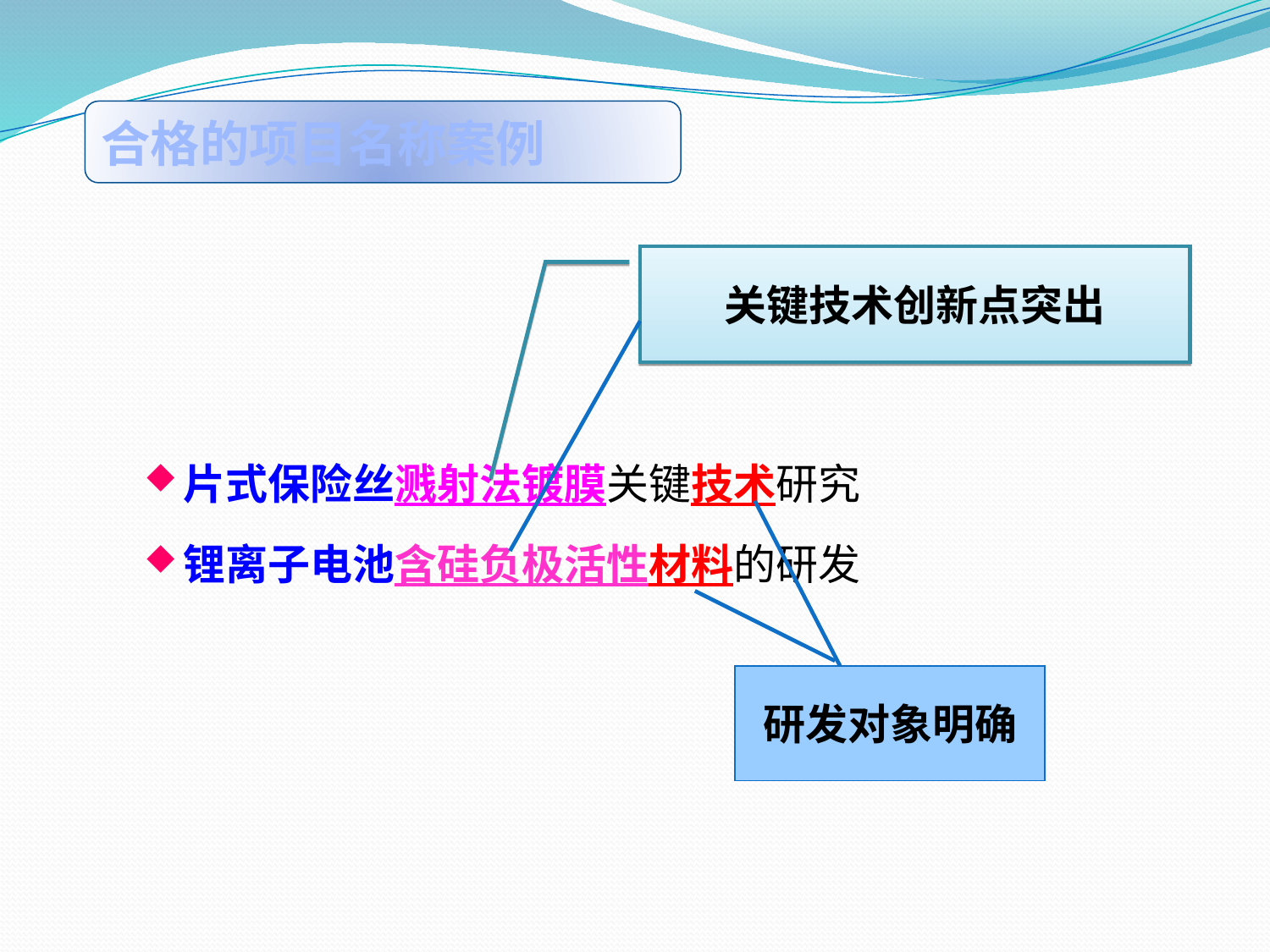

合格的项目名称案例
关键技术创新点突出

片式保险丝溅射法镀膜关键技术研究
锂离子电池含硅负极活性材料的研发

研发对象明确
41